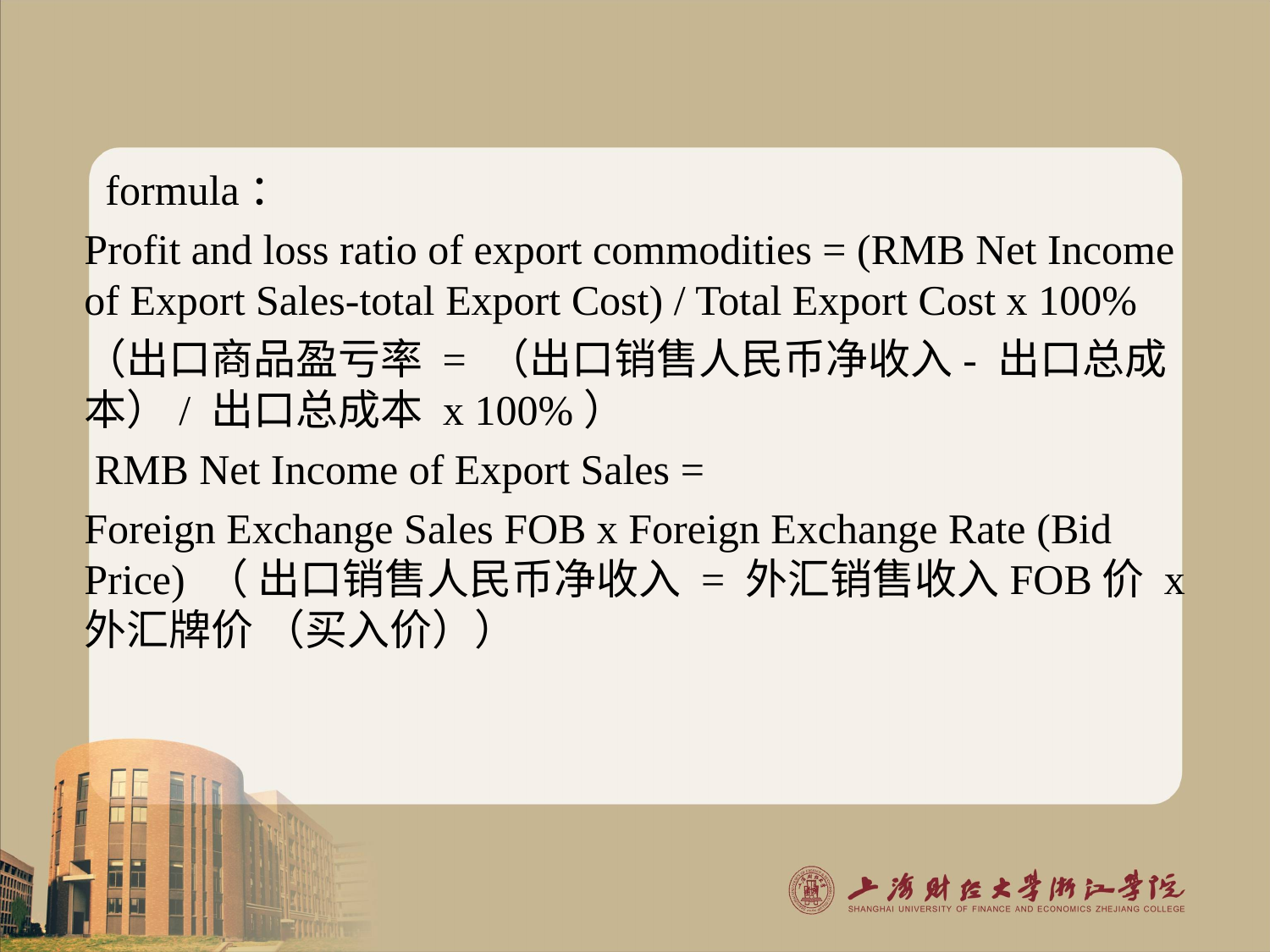

#
  formula：
Profit and loss ratio of export commodities = (RMB Net Income of Export Sales-total Export Cost) / Total Export Cost x 100%
（出口商品盈亏率 = （出口销售人民币净收入- 出口总成本）/ 出口总成本 x 100%）
 RMB Net Income of Export Sales =
Foreign Exchange Sales FOB x Foreign Exchange Rate (Bid Price) （ 出口销售人民币净收入 = 外汇销售收入FOB价 x 外汇牌价 （买入价））